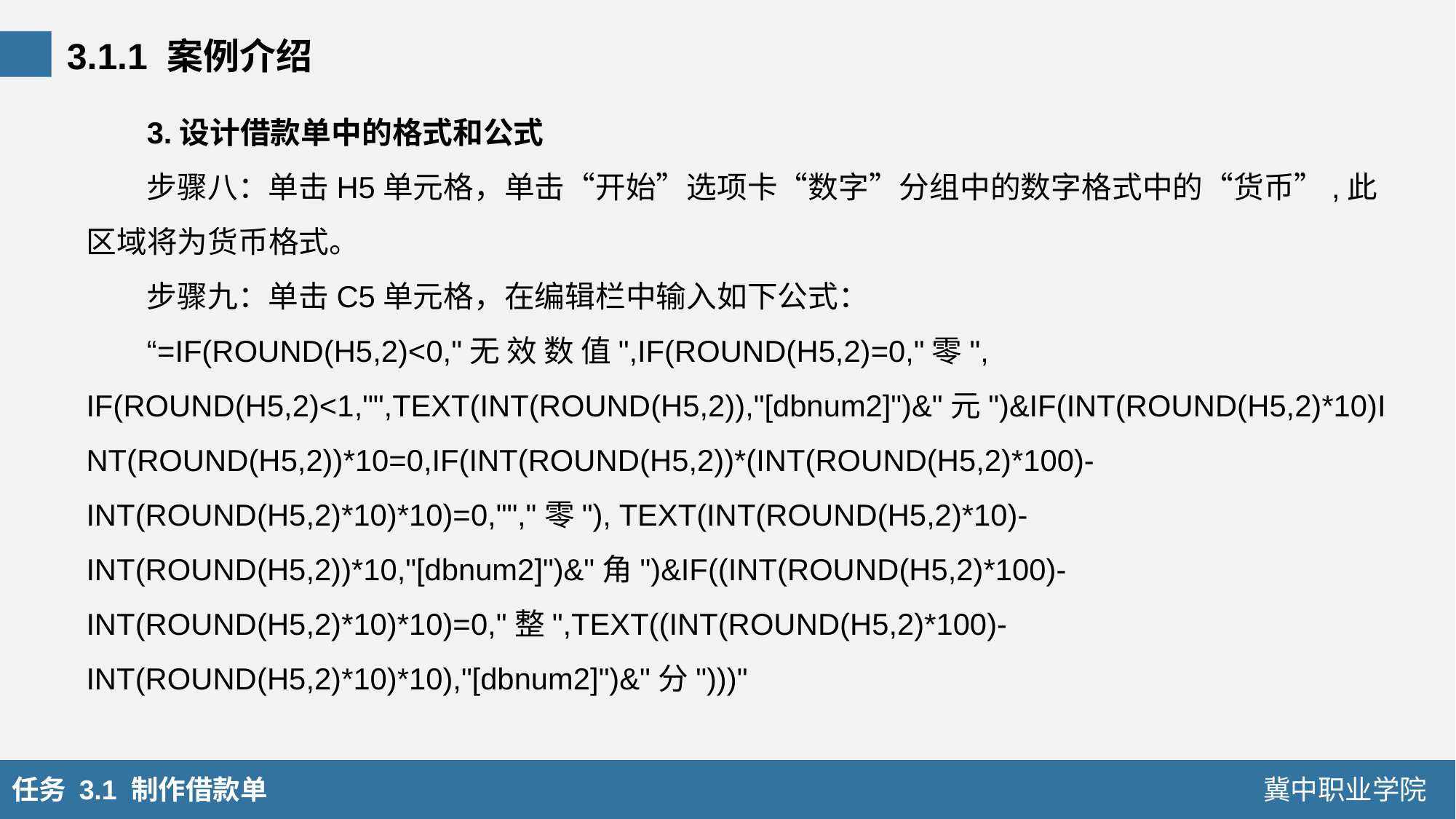

3.1.1 案例介绍
3.设计借款单中的格式和公式
步骤八：单击H5单元格，单击“开始”选项卡“数字”分组中的数字格式中的“货币”,此区域将为货币格式。
步骤九：单击C5单元格，在编辑栏中输入如下公式：
“=IF(ROUND(H5,2)<0,"无 效 数 值",IF(ROUND(H5,2)=0,"零", IF(ROUND(H5,2)<1,"",TEXT(INT(ROUND(H5,2)),"[dbnum2]")&"元")&IF(INT(ROUND(H5,2)*10)INT(ROUND(H5,2))*10=0,IF(INT(ROUND(H5,2))*(INT(ROUND(H5,2)*100)-INT(ROUND(H5,2)*10)*10)=0,"","零"), TEXT(INT(ROUND(H5,2)*10)-INT(ROUND(H5,2))*10,"[dbnum2]")&"角")&IF((INT(ROUND(H5,2)*100)-INT(ROUND(H5,2)*10)*10)=0,"整",TEXT((INT(ROUND(H5,2)*100)-INT(ROUND(H5,2)*10)*10),"[dbnum2]")&"分")))"

任务 3.1 制作借款单
冀中职业学院